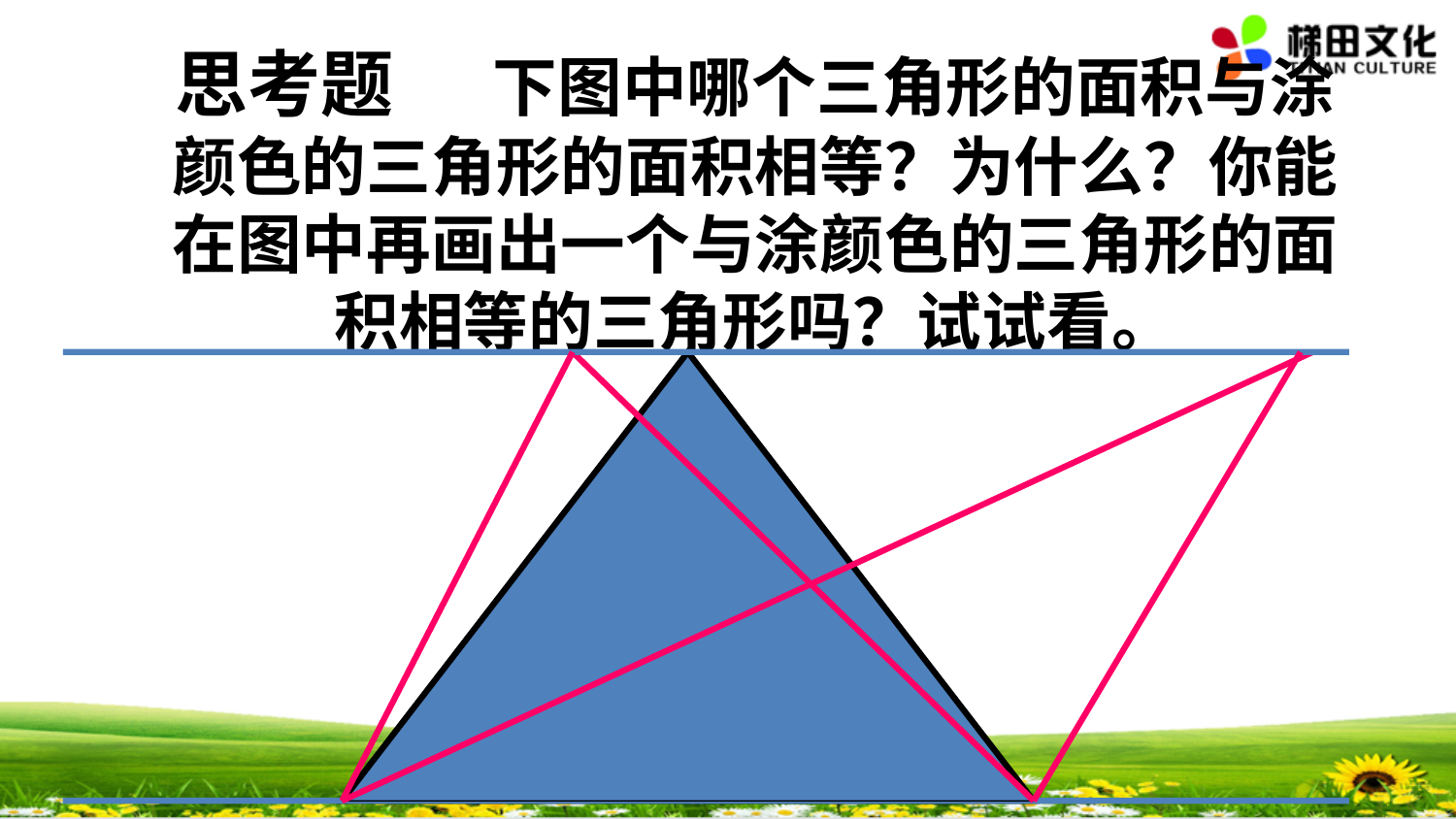

思考题      下图中哪个三角形的面积与涂颜色的三角形的面积相等？为什么？你能在图中再画出一个与涂颜色的三角形的面积相等的三角形吗？试试看。